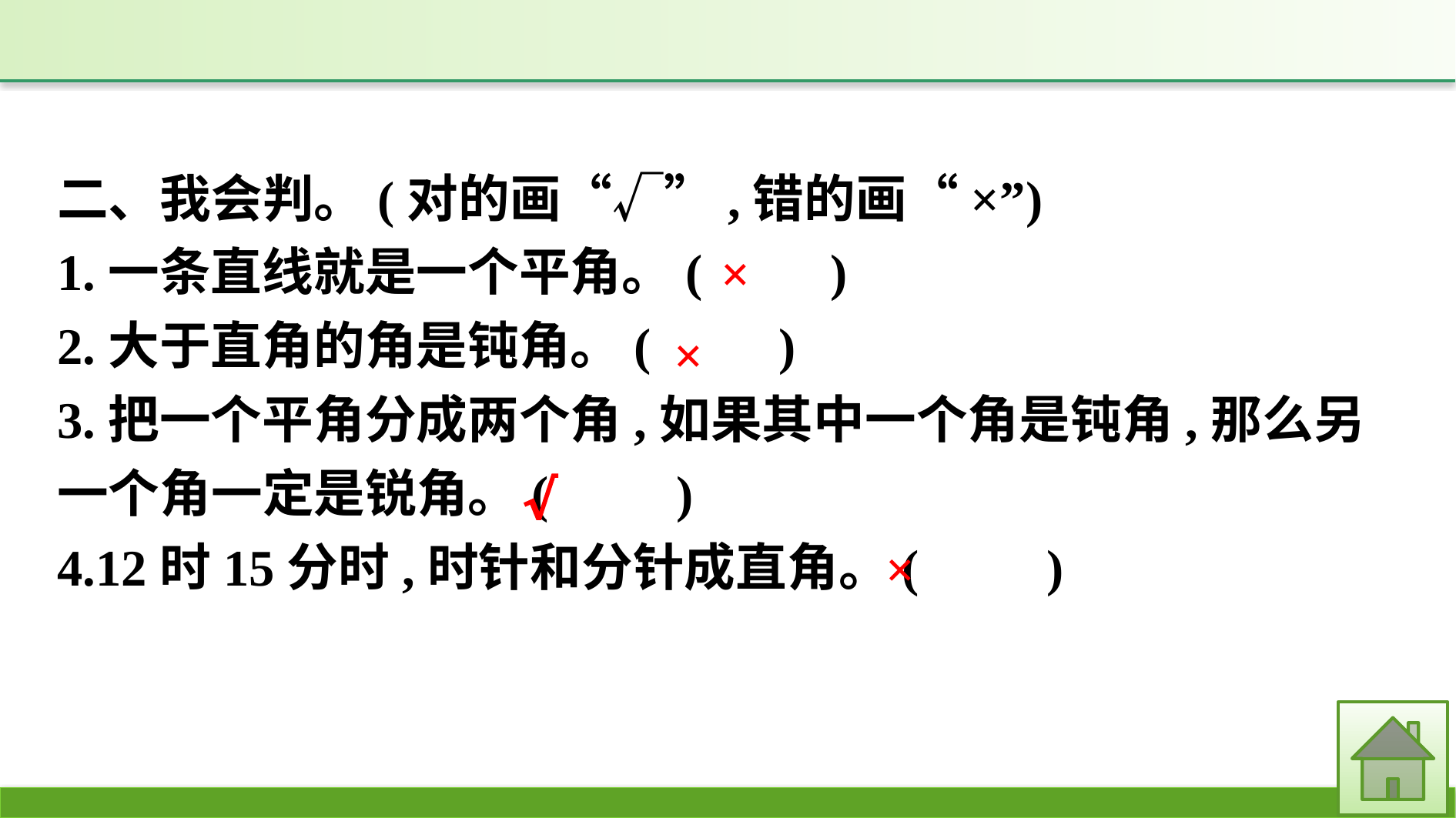

二、我会判。(对的画“√”,错的画“×”)
1.一条直线就是一个平角。(　　)
2.大于直角的角是钝角。(　　)
3.把一个平角分成两个角,如果其中一个角是钝角,那么另一个角一定是锐角。(　　)
4.12时15分时,时针和分针成直角。(　　)
×
×
√
×